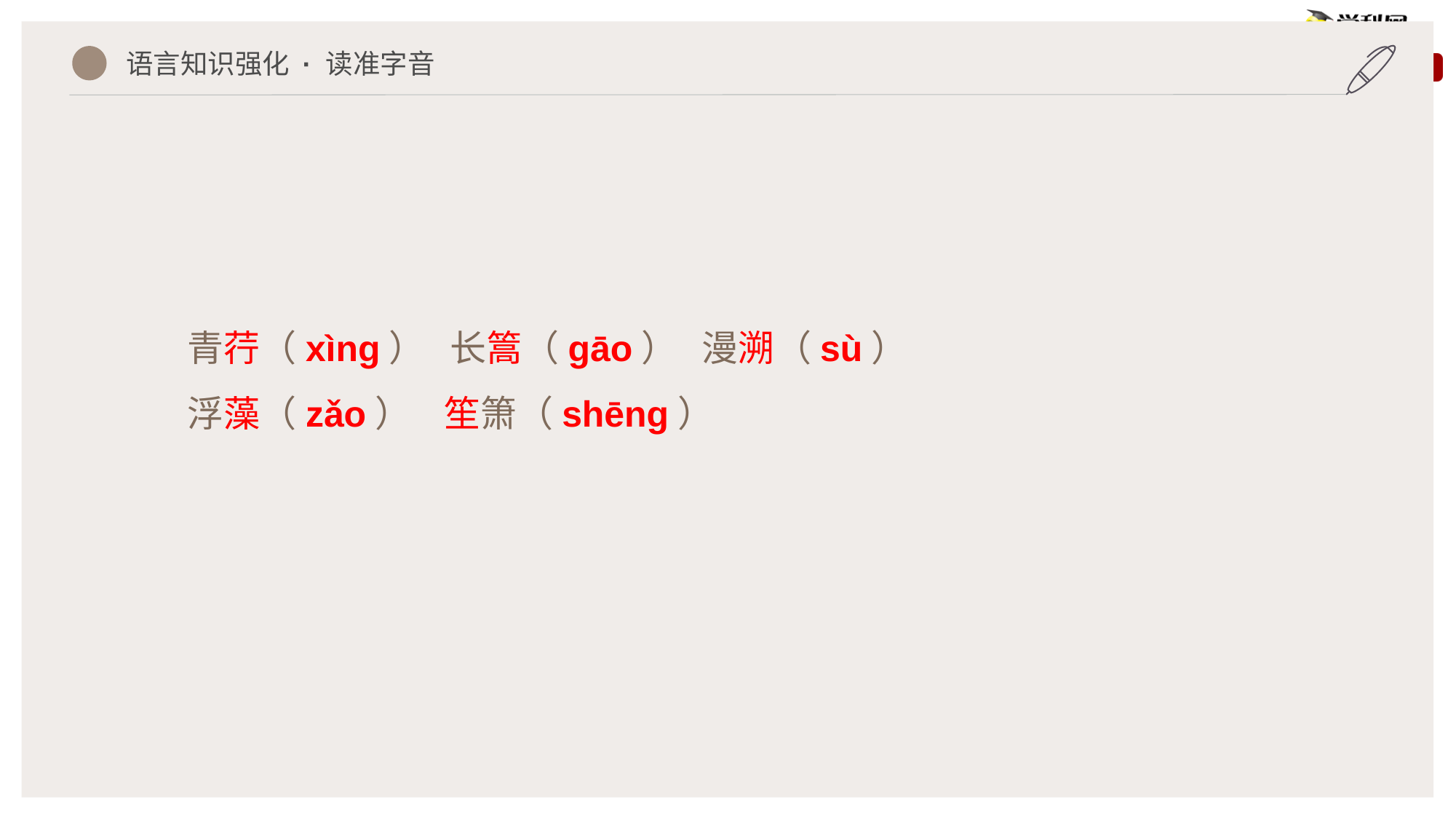

语言知识强化 · 读准字音

青荇（xìnɡ）   长篙（ɡāo）   漫溯（sù）
浮藻（zǎo）    笙箫（shēnɡ）